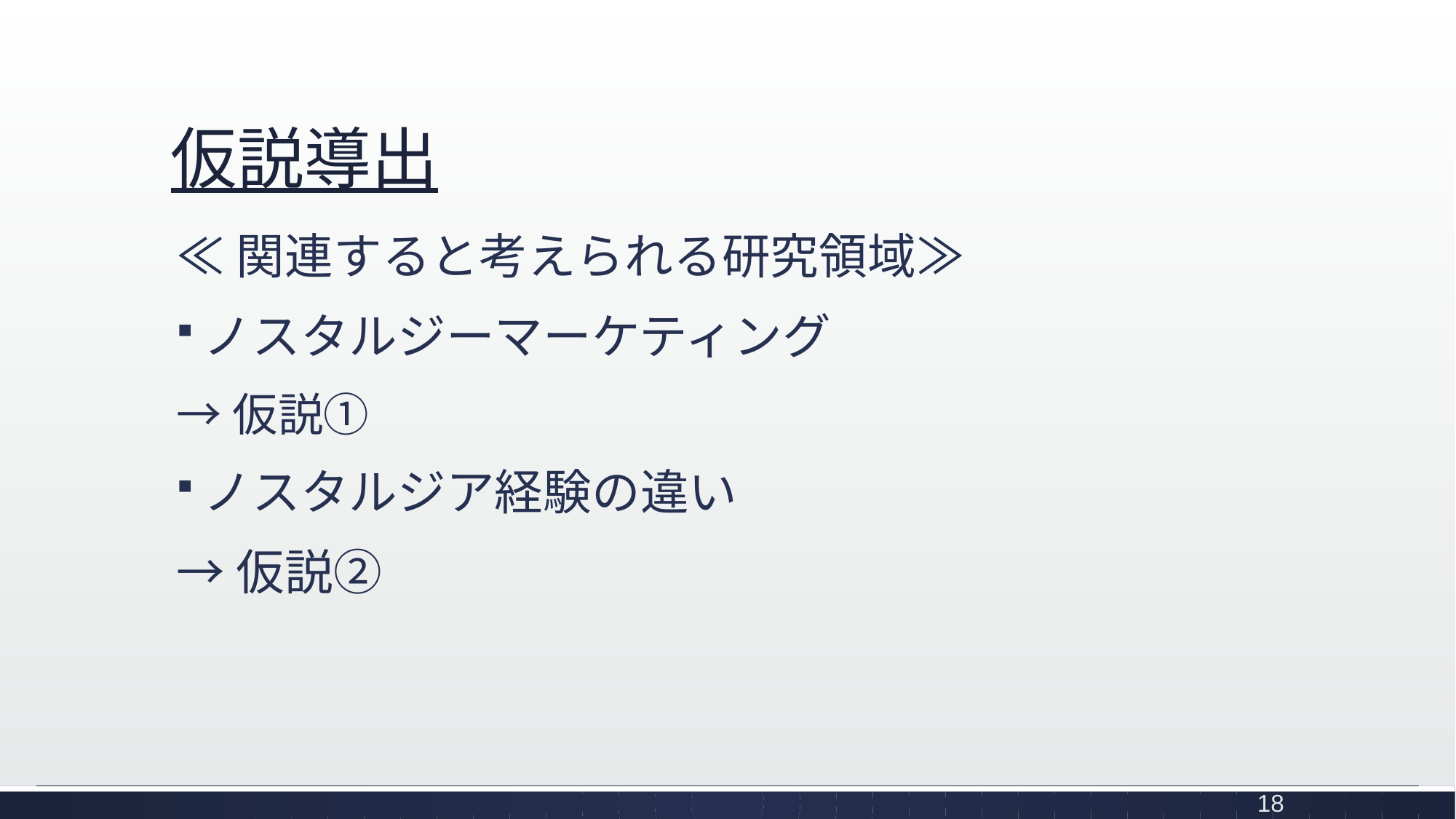

# 仮説導出
≪関連すると考えられる研究領域≫
ノスタルジーマーケティング
→仮説①
ノスタルジア経験の違い
→仮説②
18